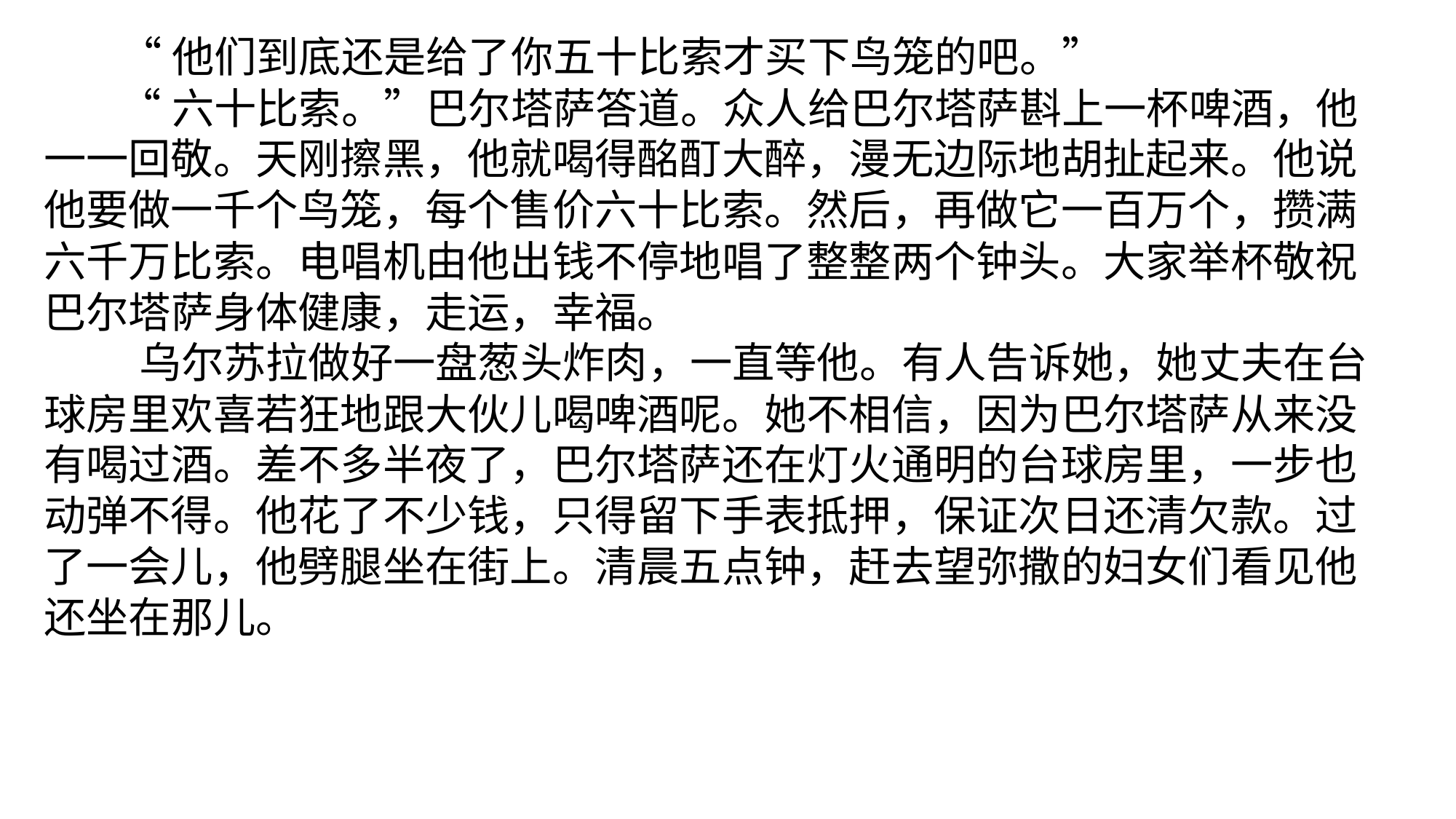

“他们到底还是给了你五十比索才买下鸟笼的吧。”
        “六十比索。”巴尔塔萨答道。众人给巴尔塔萨斟上一杯啤酒，他一一回敬。天刚擦黑，他就喝得酩酊大醉，漫无边际地胡扯起来。他说他要做一千个鸟笼，每个售价六十比索。然后，再做它一百万个，攒满六千万比索。电唱机由他出钱不停地唱了整整两个钟头。大家举杯敬祝巴尔塔萨身体健康，走运，幸福。
         乌尔苏拉做好一盘葱头炸肉，一直等他。有人告诉她，她丈夫在台球房里欢喜若狂地跟大伙儿喝啤酒呢。她不相信，因为巴尔塔萨从来没有喝过酒。差不多半夜了，巴尔塔萨还在灯火通明的台球房里，一步也动弹不得。他花了不少钱，只得留下手表抵押，保证次日还清欠款。过了一会儿，他劈腿坐在街上。清晨五点钟，赶去望弥撒的妇女们看见他还坐在那儿。